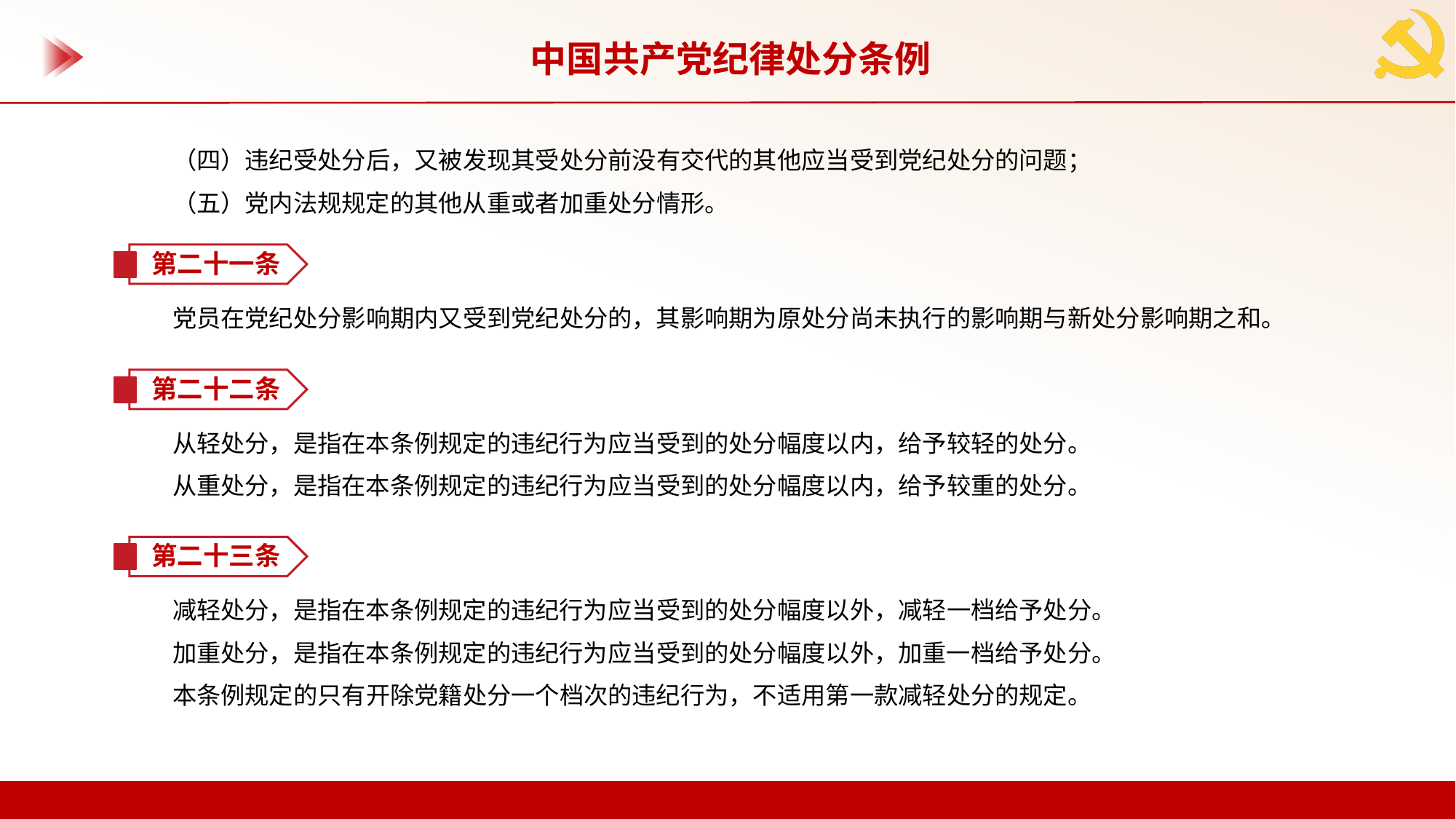

中国共产党纪律处分条例
（四）违纪受处分后，又被发现其受处分前没有交代的其他应当受到党纪处分的问题；
（五）党内法规规定的其他从重或者加重处分情形。
第二十一条

党员在党纪处分影响期内又受到党纪处分的，其影响期为原处分尚未执行的影响期与新处分影响期之和。
第二十二条

从轻处分，是指在本条例规定的违纪行为应当受到的处分幅度以内，给予较轻的处分。
从重处分，是指在本条例规定的违纪行为应当受到的处分幅度以内，给予较重的处分。
第二十三条

减轻处分，是指在本条例规定的违纪行为应当受到的处分幅度以外，减轻一档给予处分。
加重处分，是指在本条例规定的违纪行为应当受到的处分幅度以外，加重一档给予处分。
本条例规定的只有开除党籍处分一个档次的违纪行为，不适用第一款减轻处分的规定。